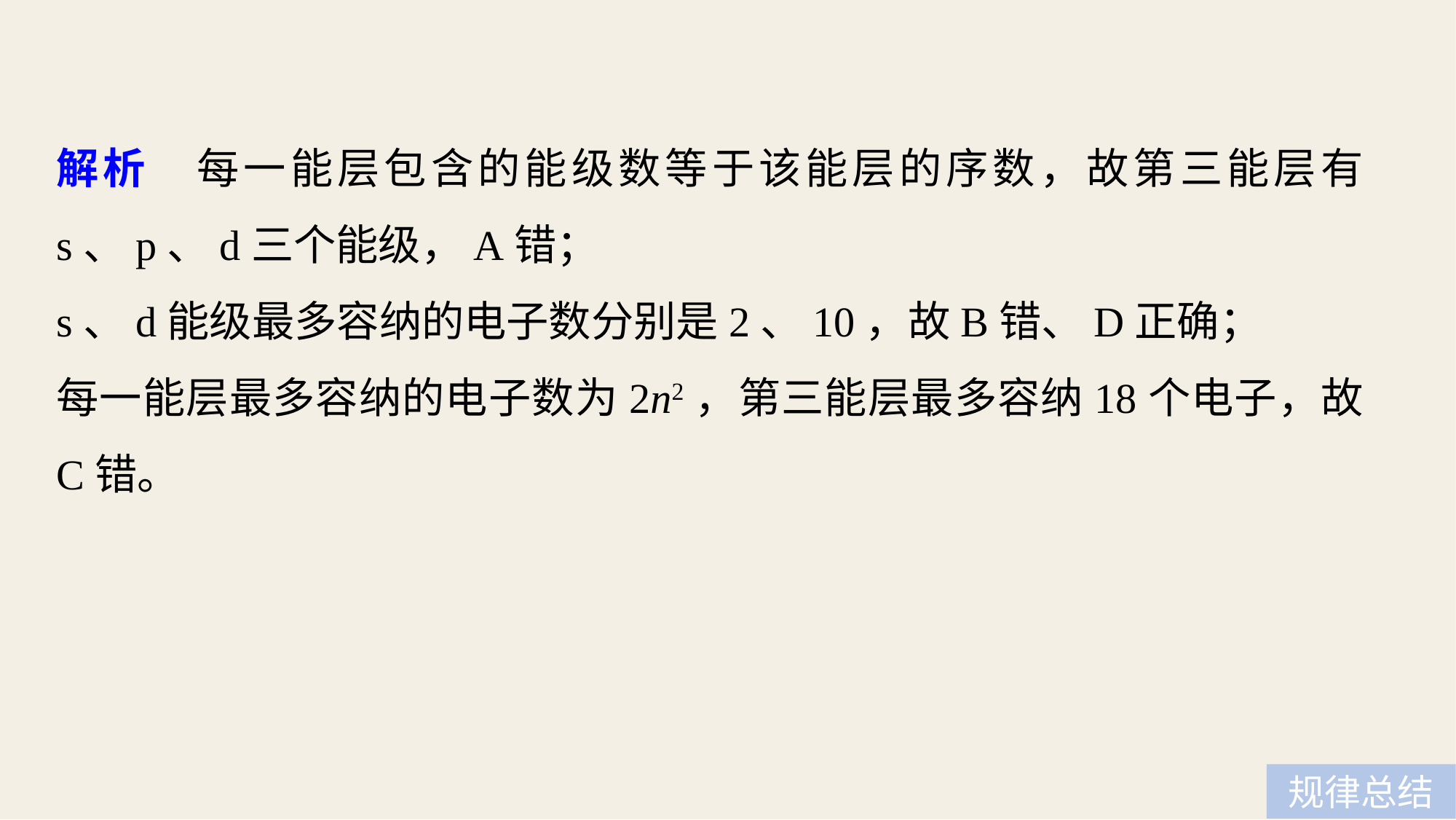

解析　每一能层包含的能级数等于该能层的序数，故第三能层有s、p、d三个能级，A错；
s、d能级最多容纳的电子数分别是2、10，故B错、D正确；
每一能层最多容纳的电子数为2n2，第三能层最多容纳18个电子，故C错。
规律总结